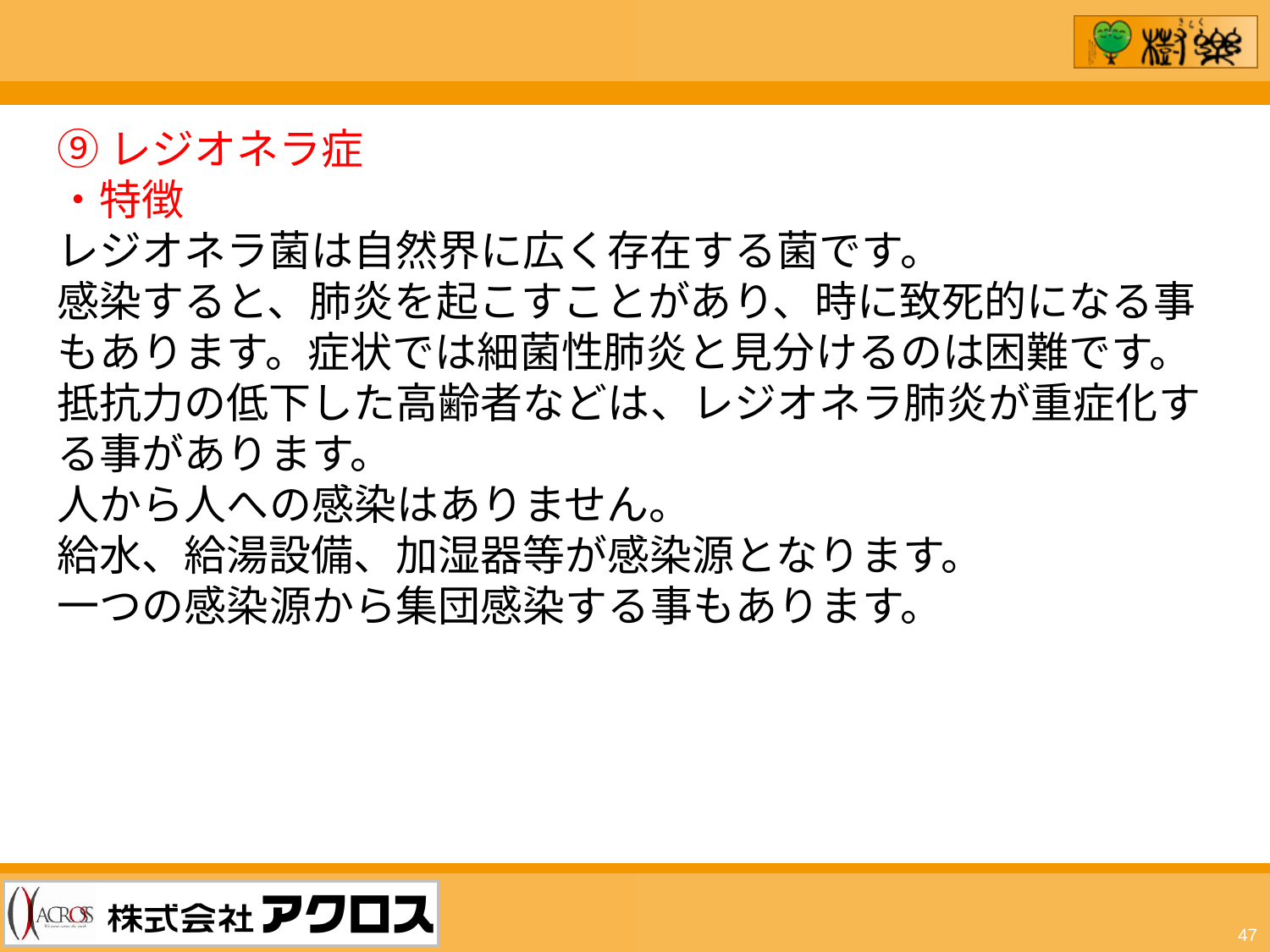

⑨レジオネラ症
・特徴
レジオネラ菌は自然界に広く存在する菌です。
感染すると、肺炎を起こすことがあり、時に致死的になる事もあります。症状では細菌性肺炎と見分けるのは困難です。
抵抗力の低下した高齢者などは、レジオネラ肺炎が重症化する事があります。
人から人への感染はありません。
給水、給湯設備、加湿器等が感染源となります。
一つの感染源から集団感染する事もあります。
47